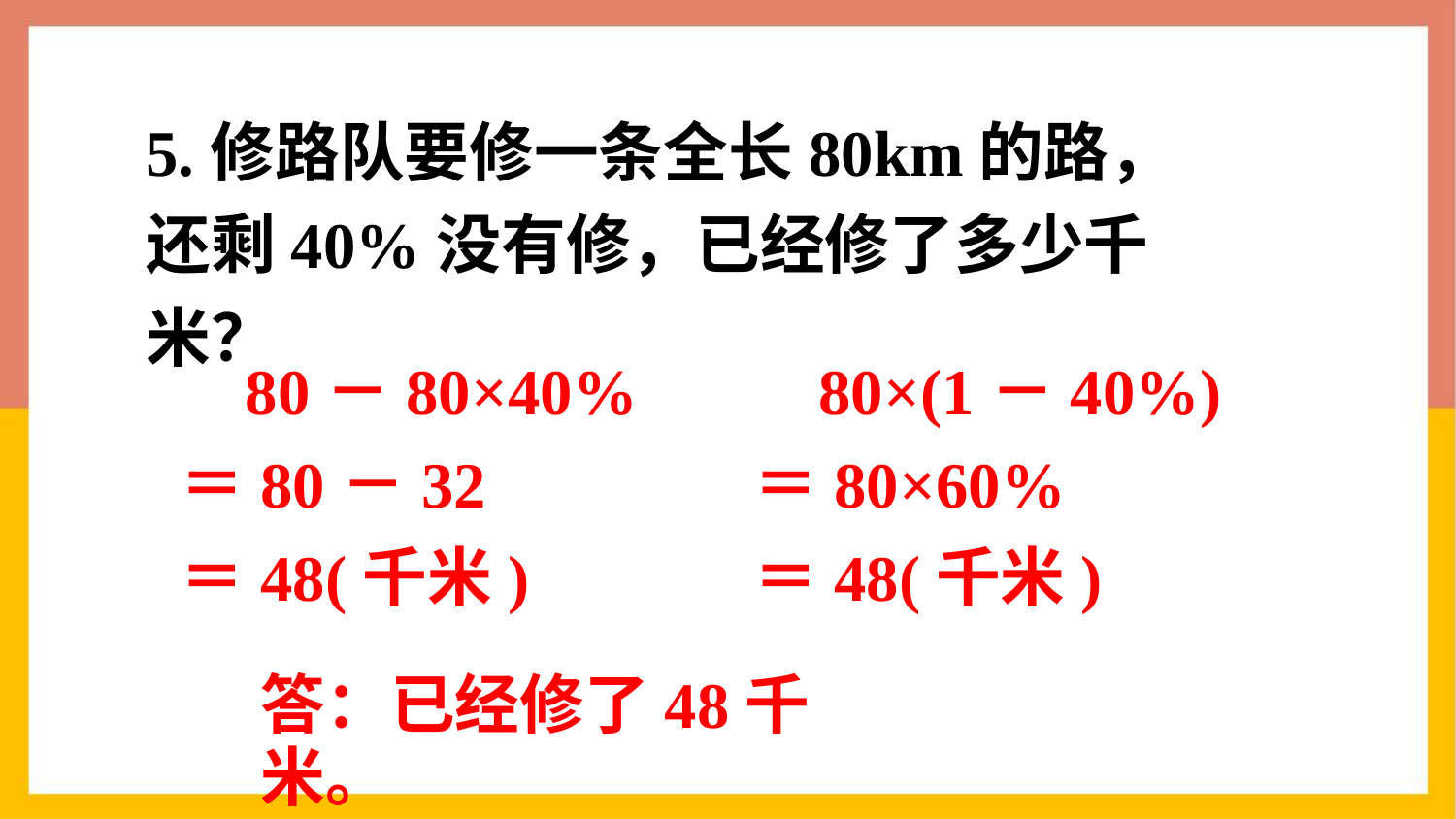

5.修路队要修一条全长80km的路，还剩40%没有修，已经修了多少千米？
    80－80×40%
＝80－32
＝48(千米)
    80×(1－40%)
＝80×60%
＝48(千米)
答：已经修了48千米。